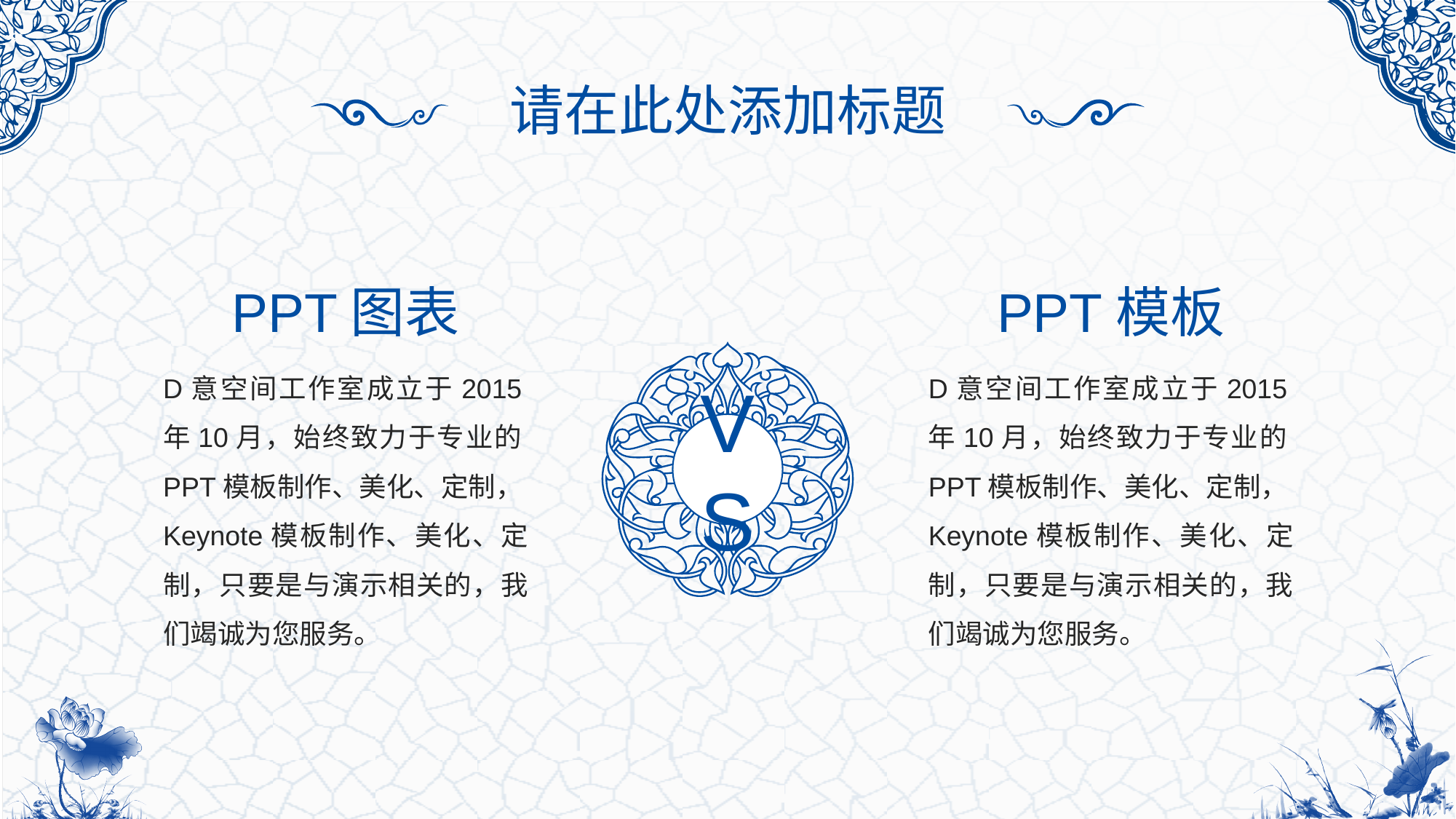

请在此处添加标题
PPT图表
PPT模板

D意空间工作室成立于2015年10月，始终致力于专业的PPT模板制作、美化、定制，Keynote模板制作、美化、定制，只要是与演示相关的，我们竭诚为您服务。
D意空间工作室成立于2015年10月，始终致力于专业的PPT模板制作、美化、定制，Keynote模板制作、美化、定制，只要是与演示相关的，我们竭诚为您服务。
VS